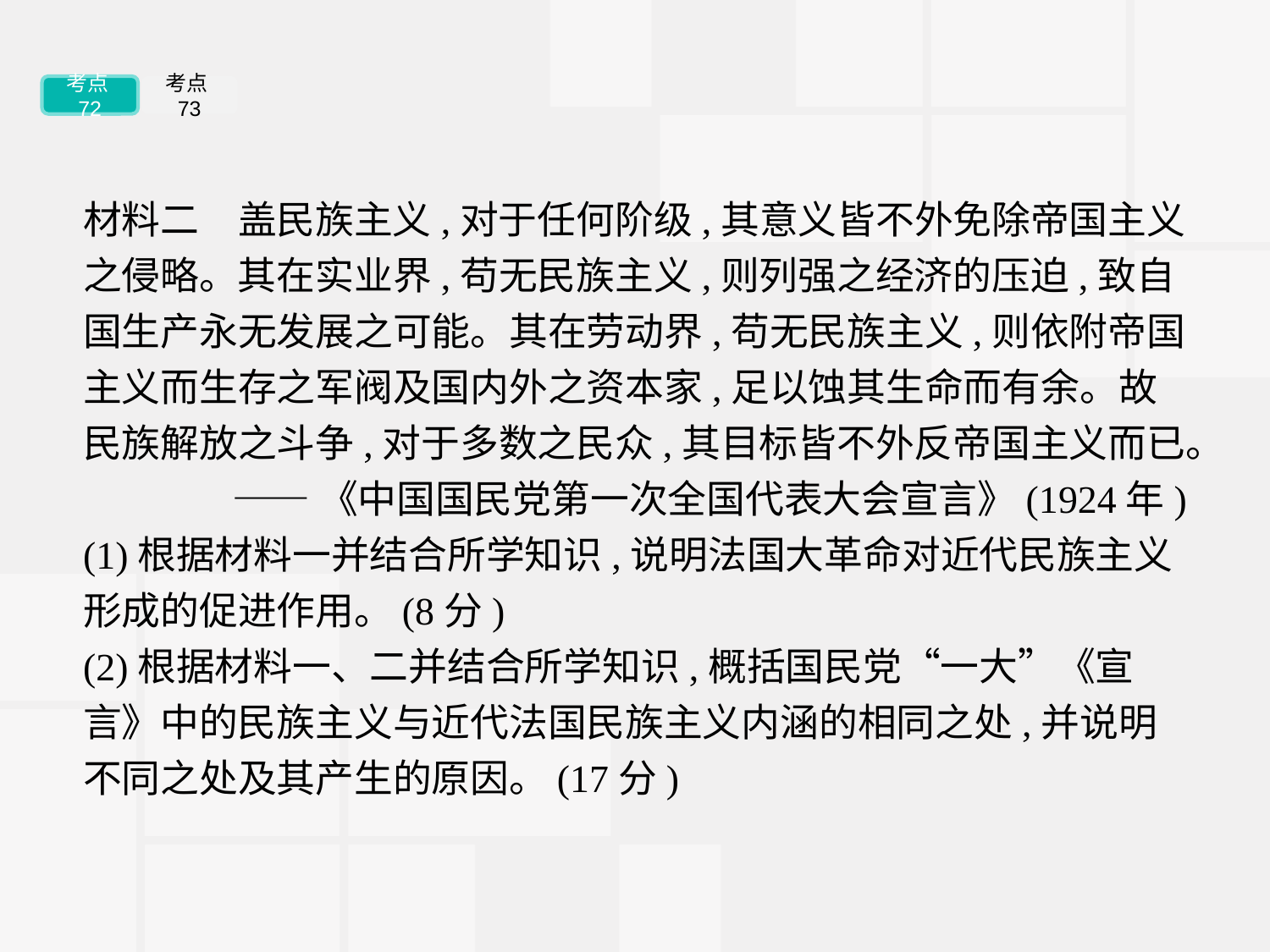

考点72
考点73
材料二　盖民族主义,对于任何阶级,其意义皆不外免除帝国主义之侵略。其在实业界,苟无民族主义,则列强之经济的压迫,致自国生产永无发展之可能。其在劳动界,苟无民族主义,则依附帝国主义而生存之军阀及国内外之资本家,足以蚀其生命而有余。故民族解放之斗争,对于多数之民众,其目标皆不外反帝国主义而已。
——《中国国民党第一次全国代表大会宣言》(1924年)
(1)根据材料一并结合所学知识,说明法国大革命对近代民族主义形成的促进作用。(8分)
(2)根据材料一、二并结合所学知识,概括国民党“一大”《宣言》中的民族主义与近代法国民族主义内涵的相同之处,并说明不同之处及其产生的原因。(17分)